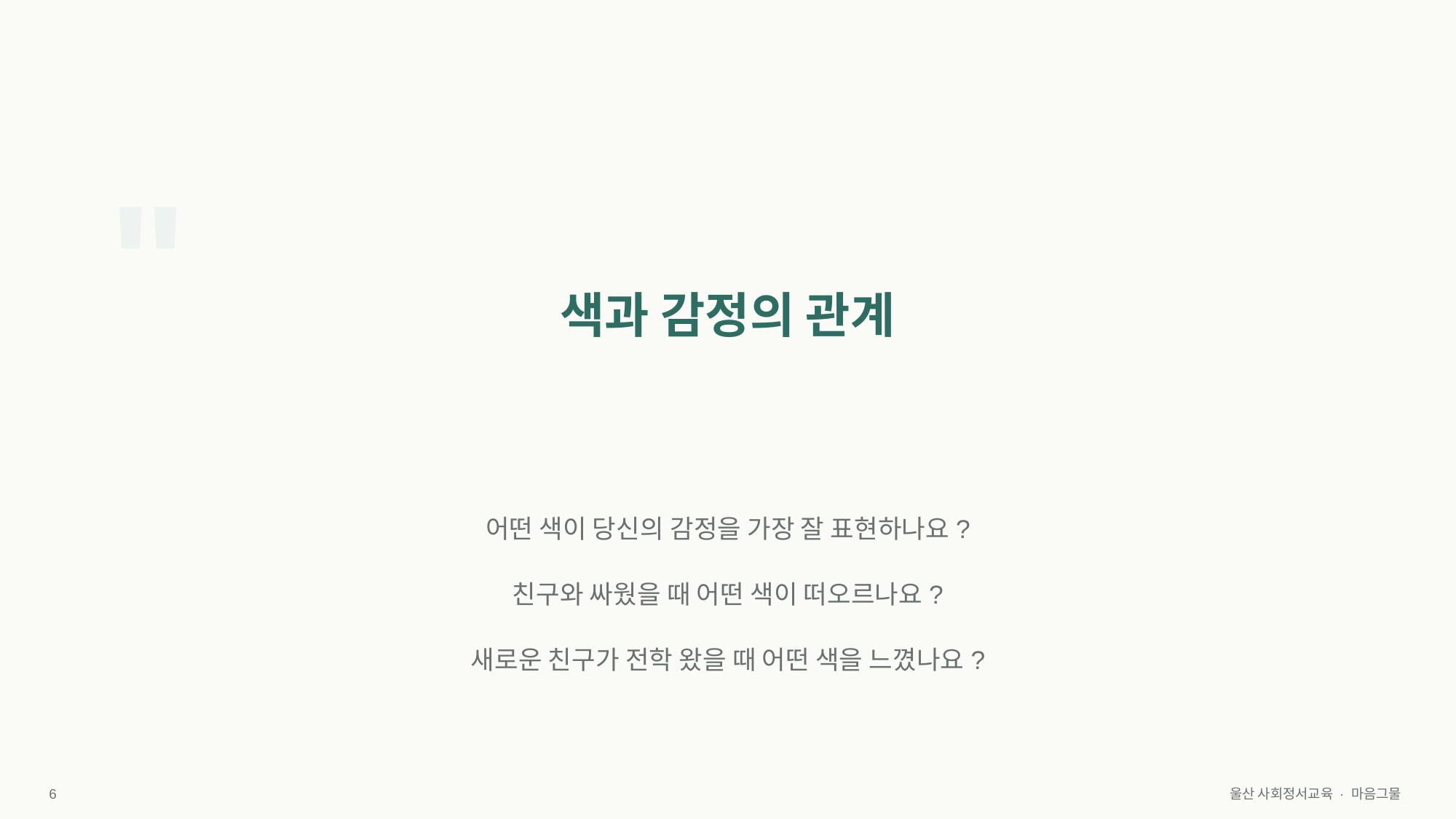

"
색과 감정의 관계
어떤 색이 당신의 감정을 가장 잘 표현하나요?
친구와 싸웠을 때 어떤 색이 떠오르나요?
새로운 친구가 전학 왔을 때 어떤 색을 느꼈나요?
6
울산 사회정서교육 · 마음그물